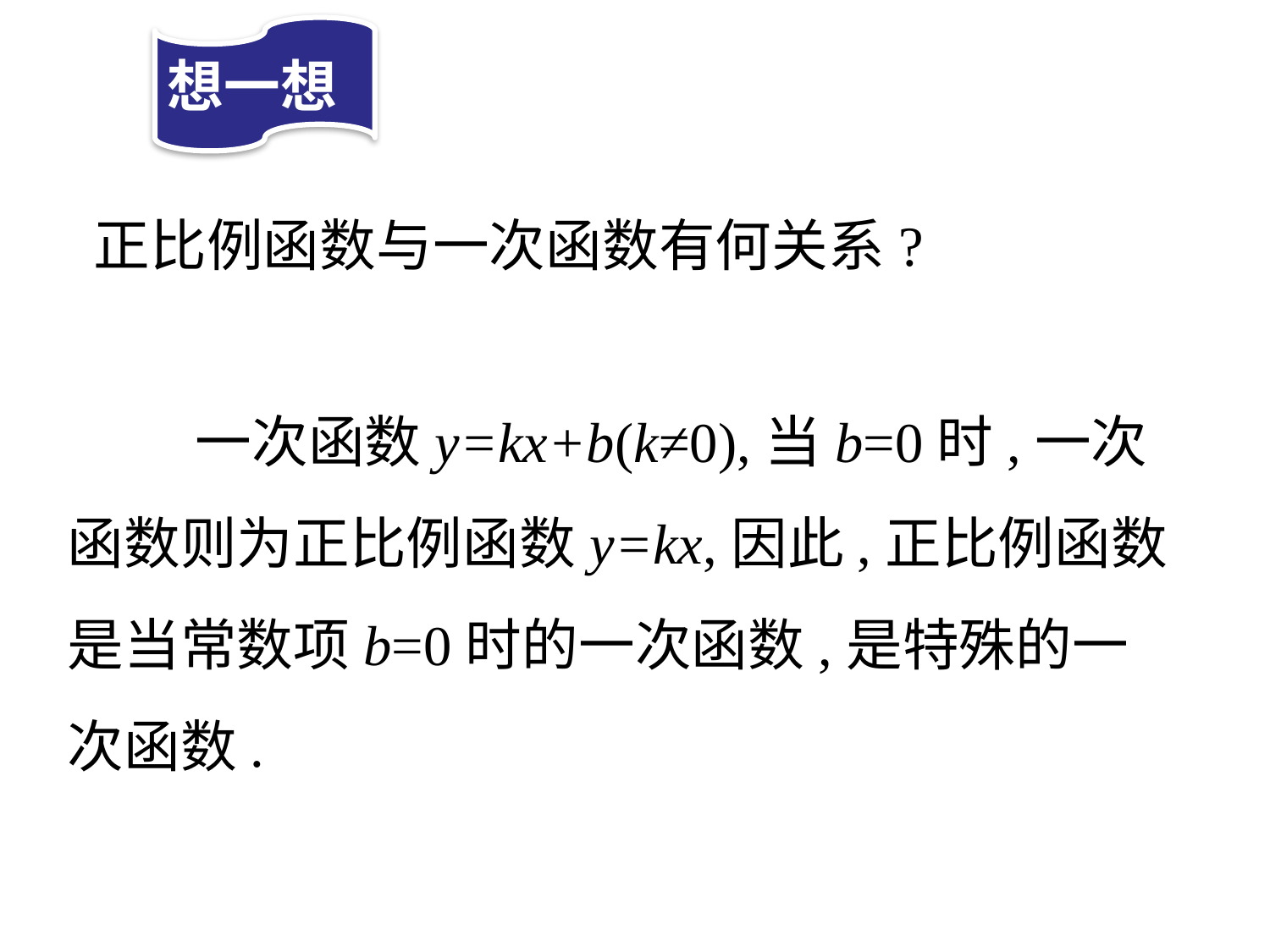

想一想
　正比例函数与一次函数有何关系?
         一次函数y=kx+b(k≠0),当b=0时,一次函数则为正比例函数y=kx,因此,正比例函数是当常数项b=0时的一次函数,是特殊的一次函数.